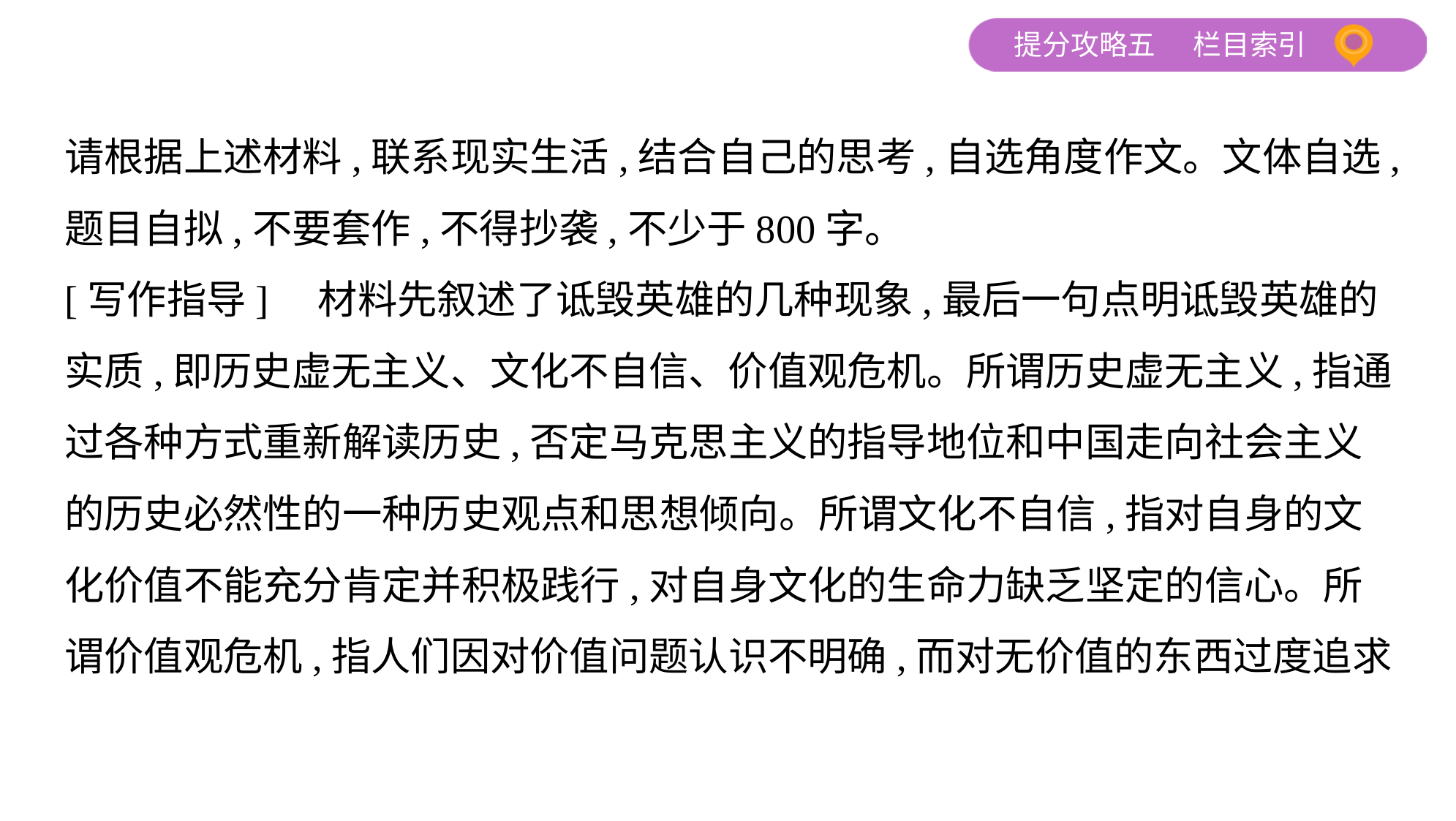

请根据上述材料,联系现实生活,结合自己的思考,自选角度作文。文体自选,
题目自拟,不要套作,不得抄袭,不少于800字。
[写作指导]　材料先叙述了诋毁英雄的几种现象,最后一句点明诋毁英雄的
实质,即历史虚无主义、文化不自信、价值观危机。所谓历史虚无主义,指通
过各种方式重新解读历史,否定马克思主义的指导地位和中国走向社会主义
的历史必然性的一种历史观点和思想倾向。所谓文化不自信,指对自身的文
化价值不能充分肯定并积极践行,对自身文化的生命力缺乏坚定的信心。所
谓价值观危机,指人们因对价值问题认识不明确,而对无价值的东西过度追求